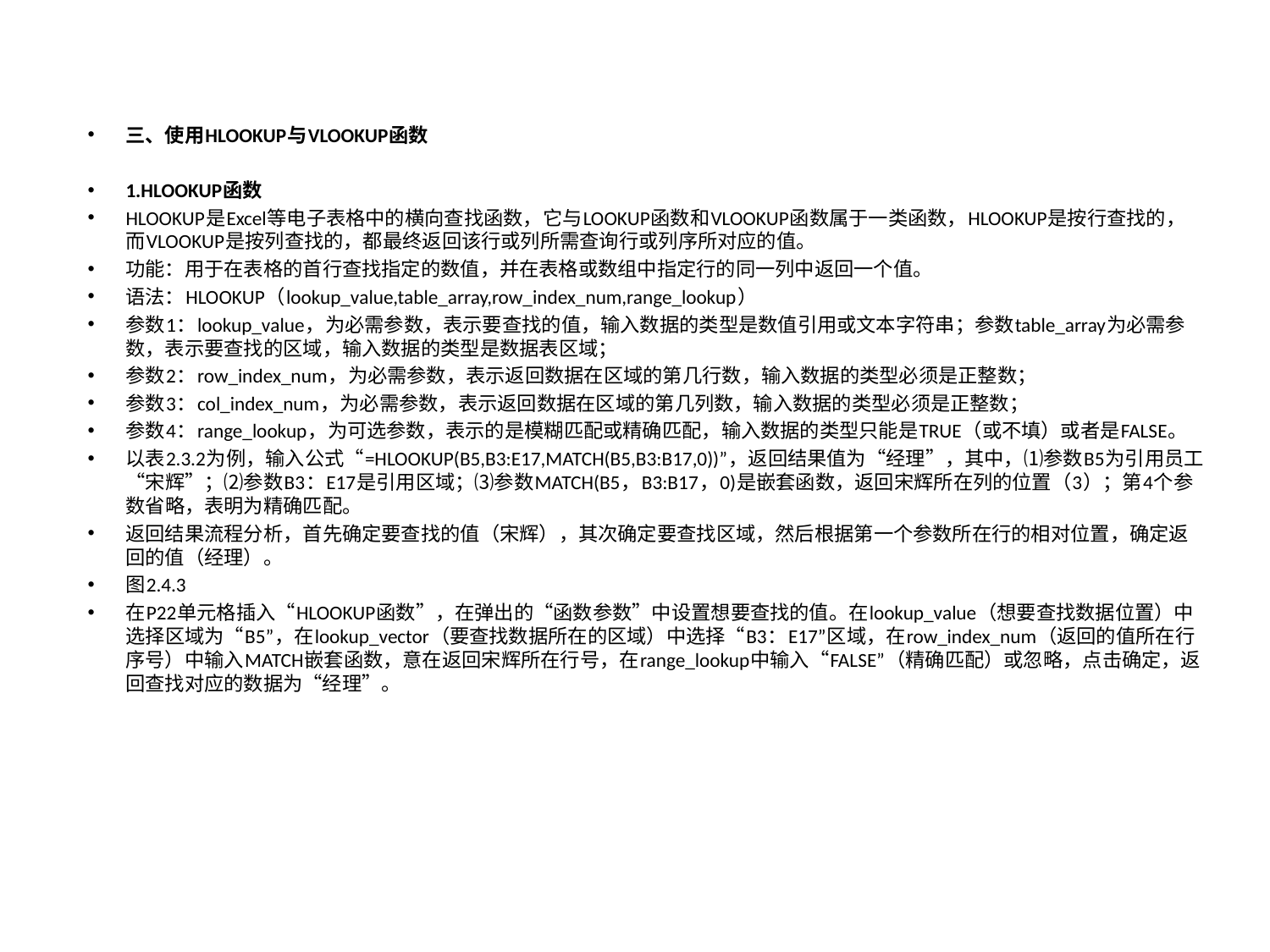

三、使用HLOOKUP与VLOOKUP函数

1.HLOOKUP函数
HLOOKUP是Excel等电子表格中的横向查找函数，它与LOOKUP函数和VLOOKUP函数属于一类函数，HLOOKUP是按行查找的，而VLOOKUP是按列查找的，都最终返回该行或列所需查询行或列序所对应的值。
功能：用于在表格的首行查找指定的数值，并在表格或数组中指定行的同一列中返回一个值。
语法：HLOOKUP（lookup_value,table_array,row_index_num,range_lookup）
参数1：lookup_value，为必需参数，表示要查找的值，输入数据的类型是数值引用或文本字符串；参数table_array为必需参数，表示要查找的区域，输入数据的类型是数据表区域；
参数2：row_index_num，为必需参数，表示返回数据在区域的第几行数，输入数据的类型必须是正整数；
参数3：col_index_num，为必需参数，表示返回数据在区域的第几列数，输入数据的类型必须是正整数；
参数4：range_lookup，为可选参数，表示的是模糊匹配或精确匹配，输入数据的类型只能是TRUE（或不填）或者是FALSE。
以表2.3.2为例，输入公式“=HLOOKUP(B5,B3:E17,MATCH(B5,B3:B17,0))”，返回结果值为“经理”，其中，⑴参数B5为引用员工“宋辉”；⑵参数B3：E17是引用区域；⑶参数MATCH(B5，B3:B17，0)是嵌套函数，返回宋辉所在列的位置（3）；第4个参数省略，表明为精确匹配。
返回结果流程分析，首先确定要查找的值（宋辉），其次确定要查找区域，然后根据第一个参数所在行的相对位置，确定返回的值（经理）。
图2.4.3
在P22单元格插入“HLOOKUP函数”，在弹出的“函数参数”中设置想要查找的值。在lookup_value（想要查找数据位置）中选择区域为“B5”，在lookup_vector（要查找数据所在的区域）中选择“B3：E17”区域，在row_index_num（返回的值所在行序号）中输入MATCH嵌套函数，意在返回宋辉所在行号，在range_lookup中输入“FALSE”（精确匹配）或忽略，点击确定，返回查找对应的数据为“经理”。